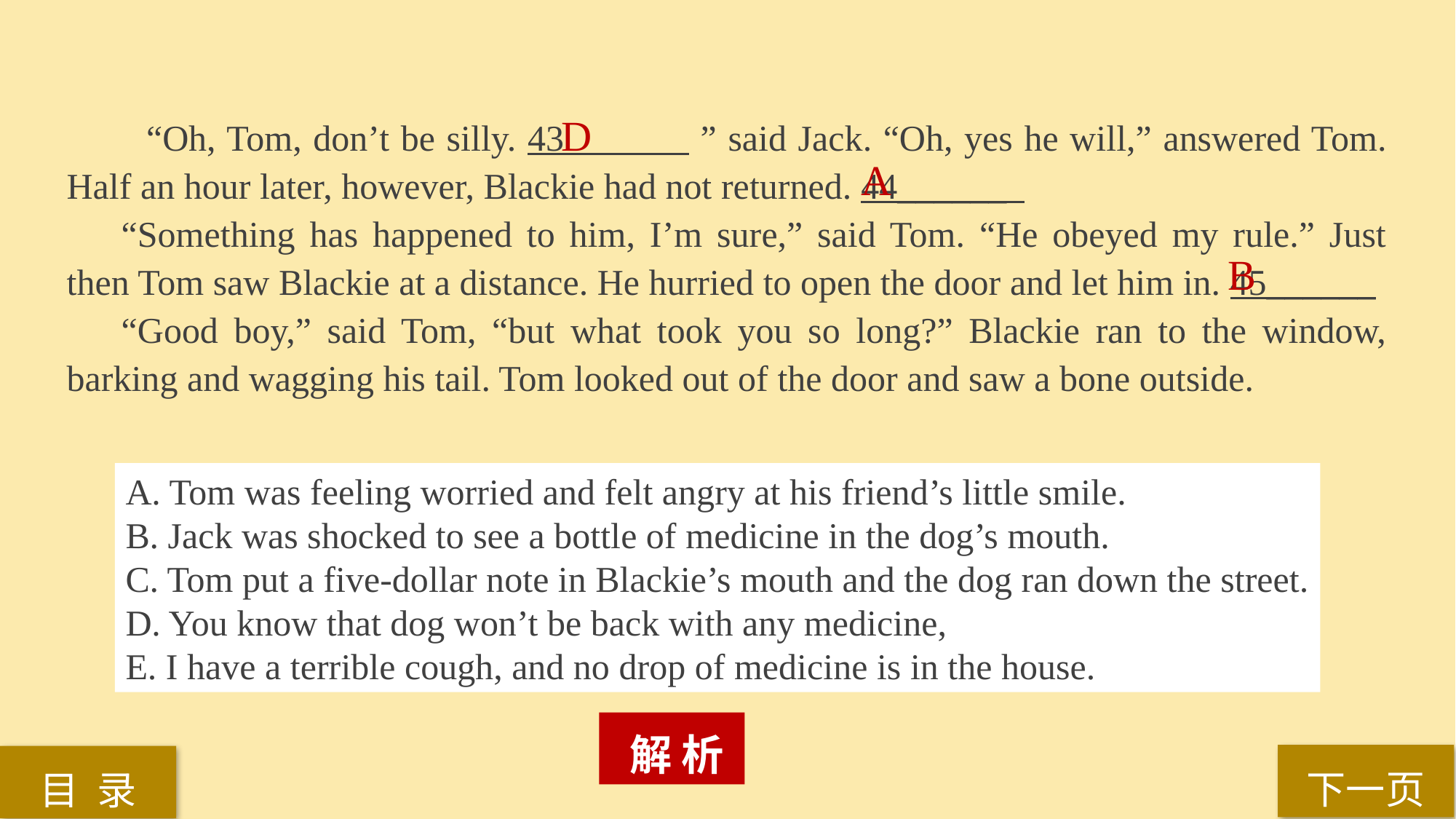

“Oh, Tom, don’t be silly. 43            ” said Jack. “Oh, yes he will,” answered Tom. Half an hour later, however, Blackie had not returned. 44______
“Something has happened to him, I’m sure,” said Tom. “He obeyed my rule.” Just then Tom saw Blackie at a distance. He hurried to open the door and let him in. 45______
“Good boy,” said Tom, “but what took you so long?” Blackie ran to the window, barking and wagging his tail. Tom looked out of the door and saw a bone outside.
D
A
B
A. Tom was feeling worried and felt angry at his friend’s little smile.
B. Jack was shocked to see a bottle of medicine in the dog’s mouth.
C. Tom put a five-dollar note in Blackie’s mouth and the dog ran down the street.
D. You know that dog won’t be back with any medicine,
E. I have a terrible cough, and no drop of medicine is in the house.
 解 析